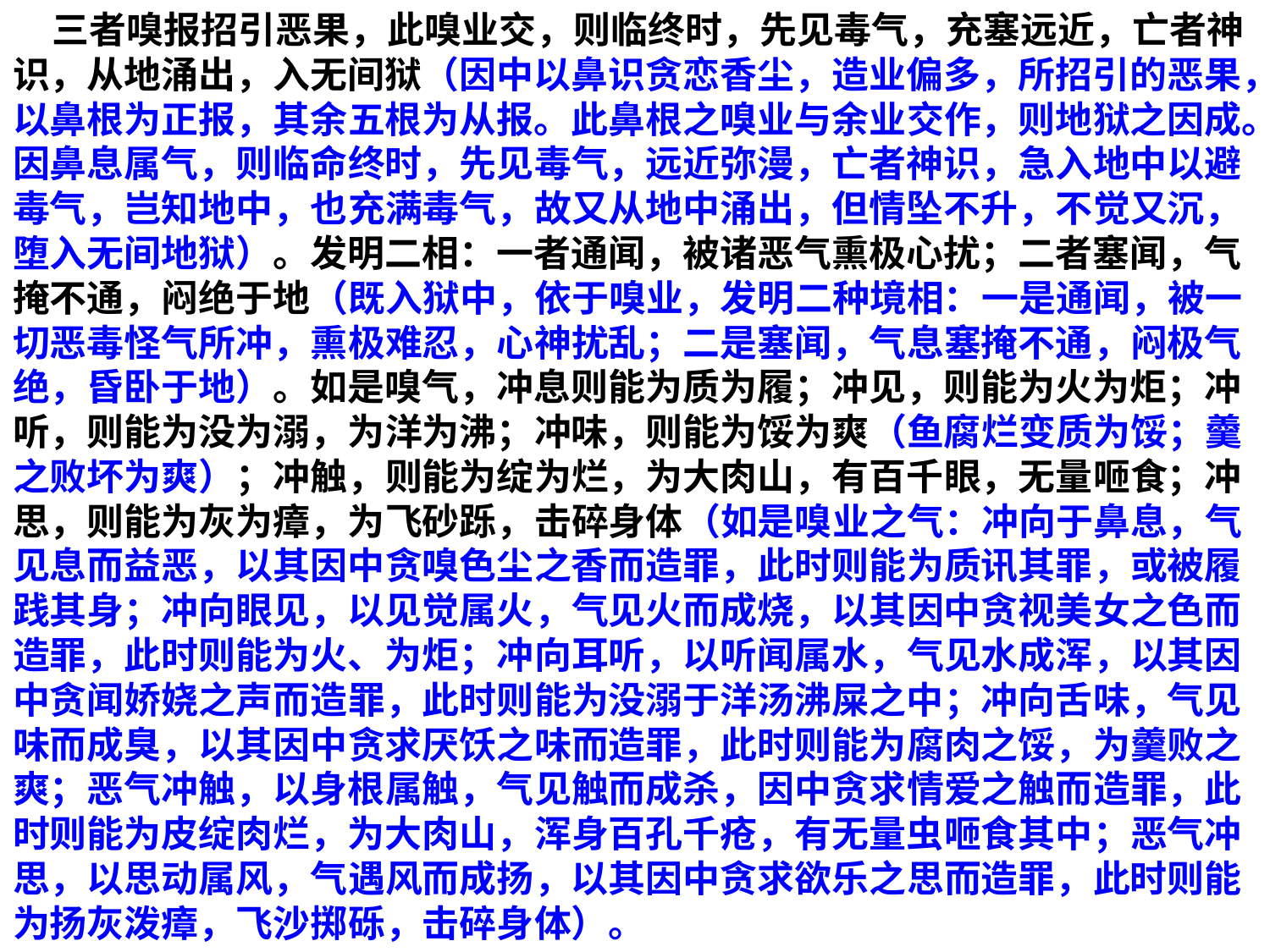

三者嗅报招引恶果，此嗅业交，则临终时，先见毒气，充塞远近，亡者神识，从地涌出，入无间狱（因中以鼻识贪恋香尘，造业偏多，所招引的恶果，以鼻根为正报，其余五根为从报。此鼻根之嗅业与余业交作，则地狱之因成。因鼻息属气，则临命终时，先见毒气，远近弥漫，亡者神识，急入地中以避毒气，岂知地中，也充满毒气，故又从地中涌出，但情坠不升，不觉又沉，堕入无间地狱）。发明二相：一者通闻，被诸恶气熏极心扰；二者塞闻，气掩不通，闷绝于地（既入狱中，依于嗅业，发明二种境相：一是通闻，被一切恶毒怪气所冲，熏极难忍，心神扰乱；二是塞闻，气息塞掩不通，闷极气绝，昏卧于地）。如是嗅气，冲息则能为质为履；冲见，则能为火为炬；冲听，则能为没为溺，为洋为沸；冲味，则能为馁为爽（鱼腐烂变质为馁；羹之败坏为爽）；冲触，则能为绽为烂，为大肉山，有百千眼，无量咂食；冲思，则能为灰为瘴，为飞砂跞，击碎身体（如是嗅业之气：冲向于鼻息，气见息而益恶，以其因中贪嗅色尘之香而造罪，此时则能为质讯其罪，或被履践其身；冲向眼见，以见觉属火，气见火而成烧，以其因中贪视美女之色而造罪，此时则能为火、为炬；冲向耳听，以听闻属水，气见水成浑，以其因中贪闻娇娆之声而造罪，此时则能为没溺于洋汤沸屎之中；冲向舌味，气见味而成臭，以其因中贪求厌饫之味而造罪，此时则能为腐肉之馁，为羹败之爽；恶气冲触，以身根属触，气见触而成杀，因中贪求情爱之触而造罪，此时则能为皮绽肉烂，为大肉山，浑身百孔千疮，有无量虫咂食其中；恶气冲思，以思动属风，气遇风而成扬，以其因中贪求欲乐之思而造罪，此时则能为扬灰泼瘴，飞沙掷砾，击碎身体）。